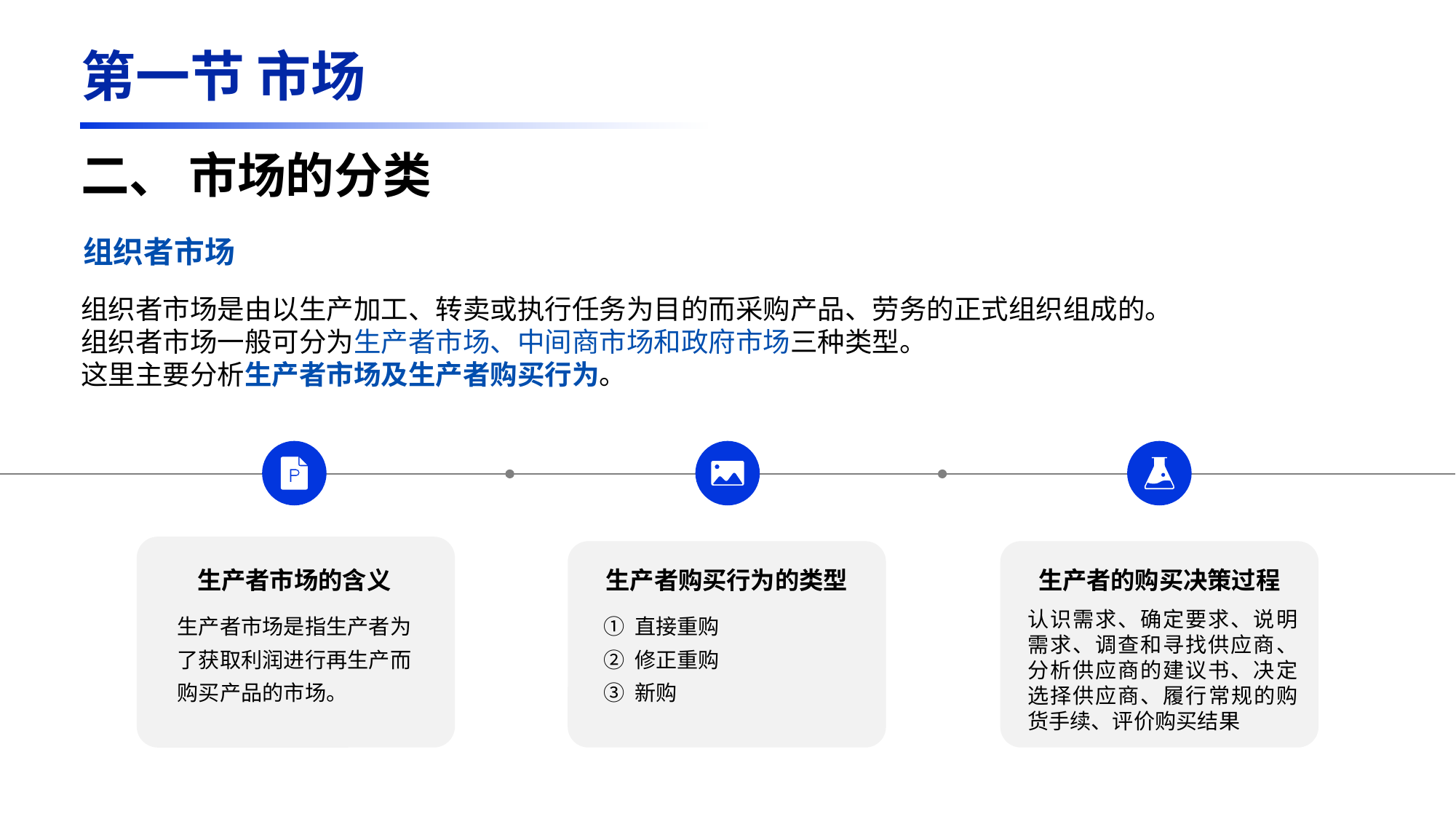

第一节 市场
二、 市场的分类
组织者市场

生产者市场的含义
生产者市场是指生产者为了获取利润进行再生产而购买产品的市场。

生产者购买行为的类型
① 直接重购
② 修正重购
③ 新购

生产者的购买决策过程
认识需求、确定要求、说明需求、调查和寻找供应商、分析供应商的建议书、决定选择供应商、履行常规的购货手续、评价购买结果
组织者市场是由以生产加工、转卖或执行任务为目的而采购产品、劳务的正式组织组成的。
组织者市场一般可分为生产者市场、中间商市场和政府市场三种类型。
这里主要分析生产者市场及生产者购买行为。